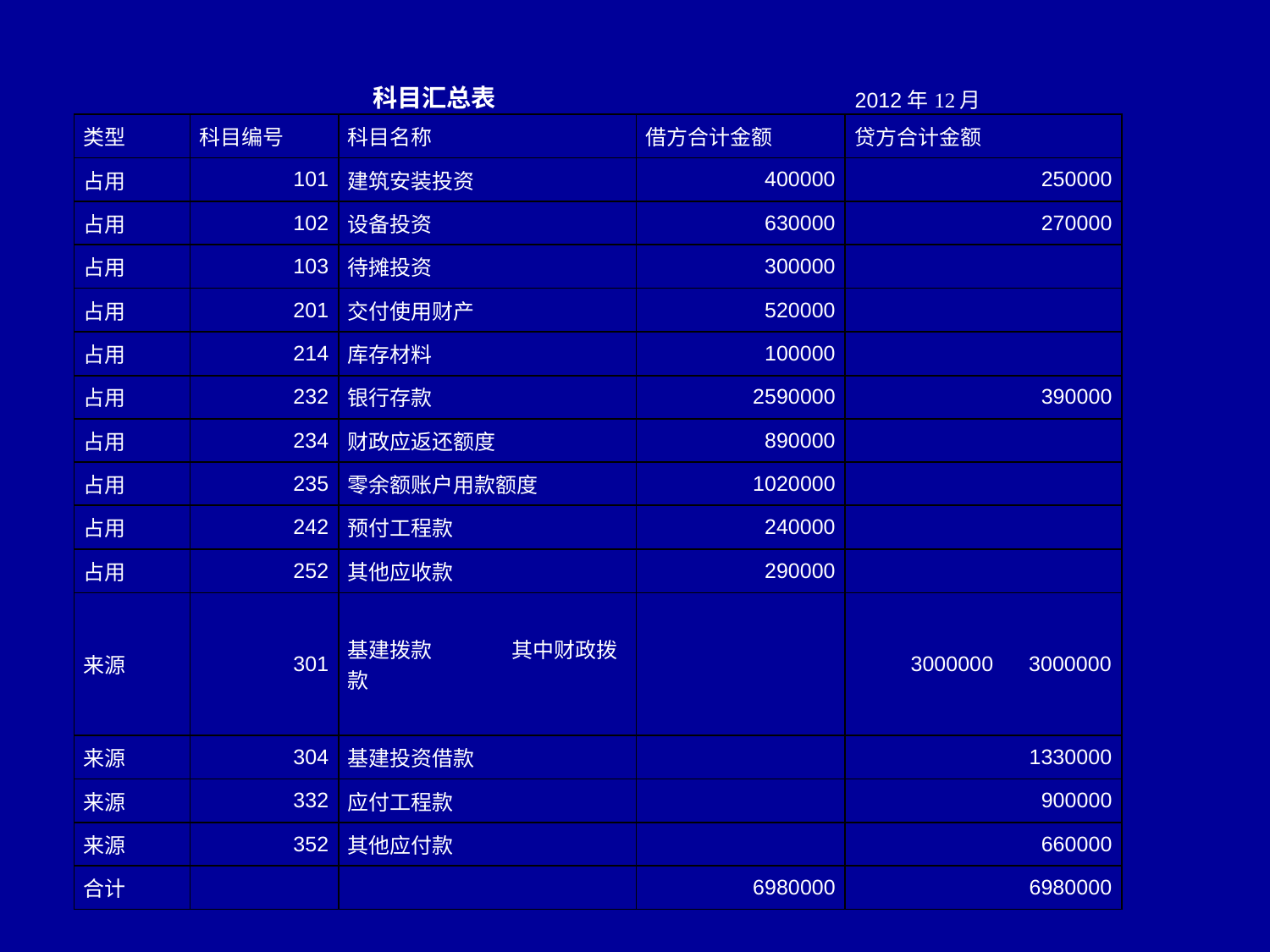

|  |  | 科目汇总表 |  | 2012年12月 |
| --- | --- | --- | --- | --- |
| 类型 | 科目编号 | 科目名称 | 借方合计金额 | 贷方合计金额 |
| 占用 | 101 | 建筑安装投资 | 400000 | 250000 |
| 占用 | 102 | 设备投资 | 630000 | 270000 |
| 占用 | 103 | 待摊投资 | 300000 |  |
| 占用 | 201 | 交付使用财产 | 520000 |  |
| 占用 | 214 | 库存材料 | 100000 |  |
| 占用 | 232 | 银行存款 | 2590000 | 390000 |
| 占用 | 234 | 财政应返还额度 | 890000 |  |
| 占用 | 235 | 零余额账户用款额度 | 1020000 |  |
| 占用 | 242 | 预付工程款 | 240000 |  |
| 占用 | 252 | 其他应收款 | 290000 |  |
| 来源 | 301 | 基建拨款 其中财政拨款 |  | 3000000 3000000 |
| 来源 | 304 | 基建投资借款 |  | 1330000 |
| 来源 | 332 | 应付工程款 |  | 900000 |
| 来源 | 352 | 其他应付款 |  | 660000 |
| 合计 |  |  | 6980000 | 6980000 |